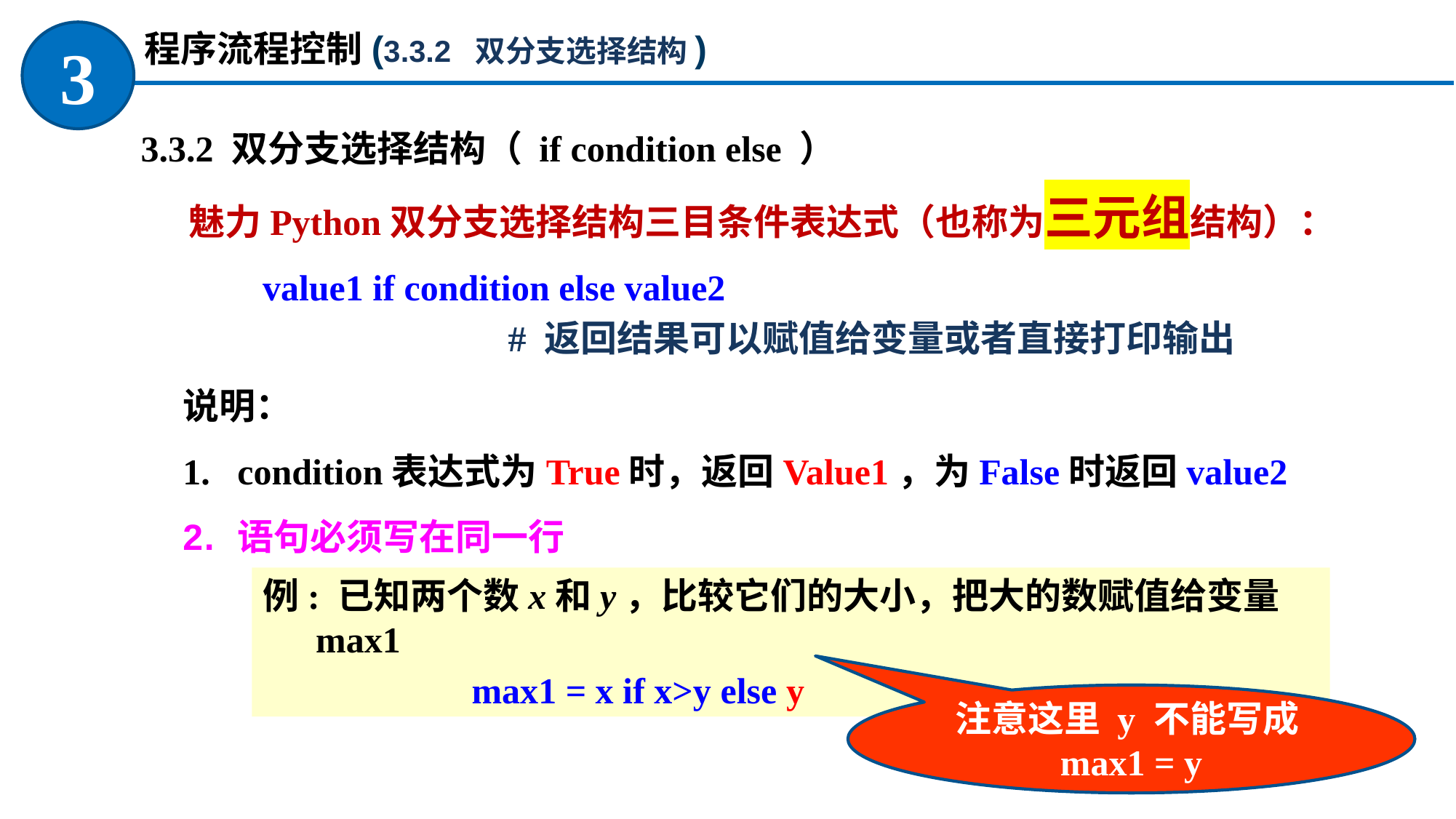

程序流程控制(3.3.2  双分支选择结构)
3
 3.3.2 双分支选择结构（ if condition else ）
魅力Python双分支选择结构三目条件表达式（也称为三元组结构）：
    value1 if condition else value2
                               # 返回结果可以赋值给变量或者直接打印输出
说明：
condition表达式为True时，返回Value1，为False时返回value2
语句必须写在同一行
例: 已知两个数x和y，比较它们的大小，把大的数赋值给变量max1
                       max1 = x if x>y else y
注意这里 y 不能写成max1 = y